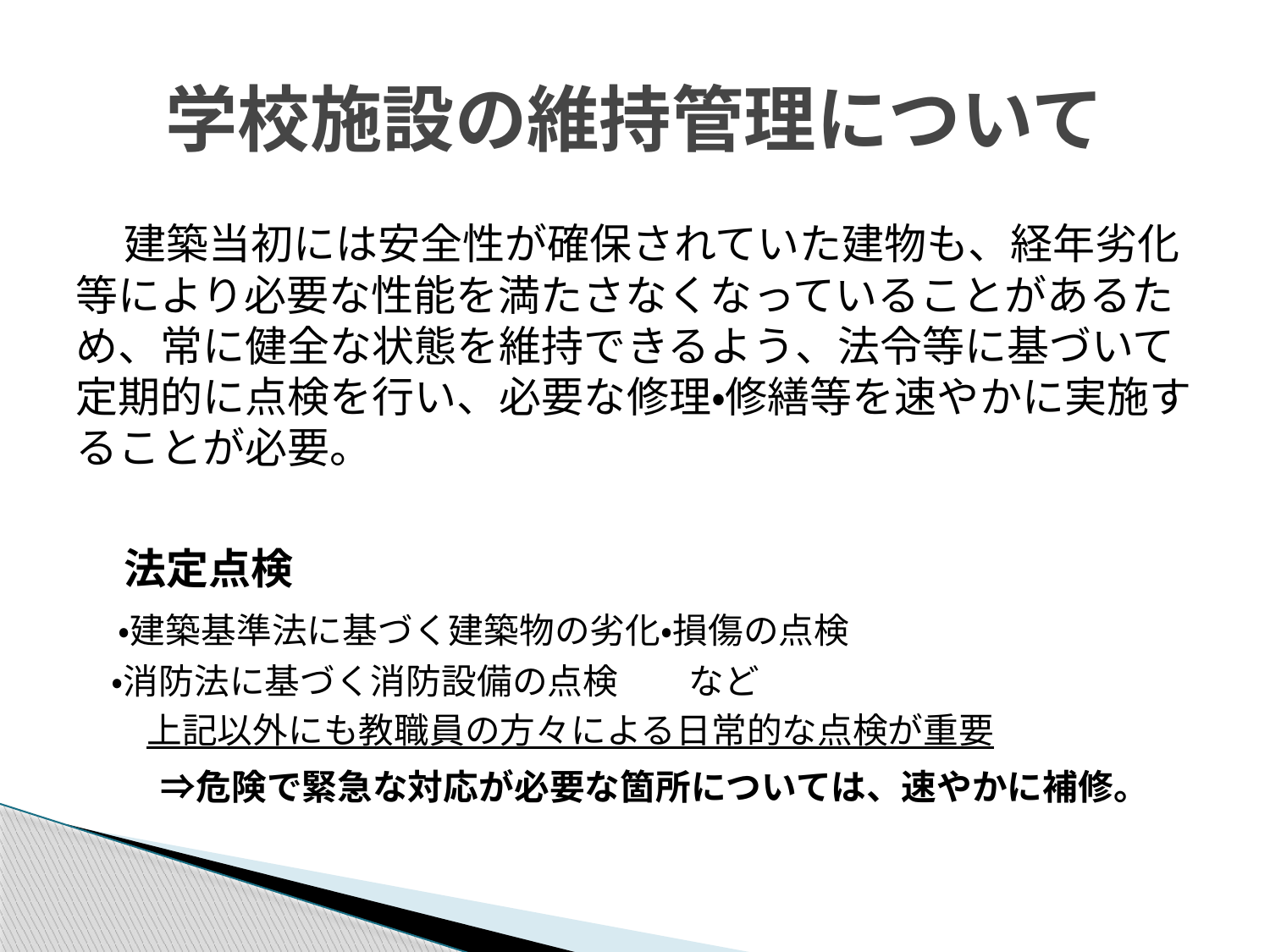

# 学校施設の維持管理について
　建築当初には安全性が確保されていた建物も、経年劣化等により必要な性能を満たさなくなっていることがあるため、常に健全な状態を維持できるよう、法令等に基づいて定期的に点検を行い、必要な修理・修繕等を速やかに実施することが必要。

　法定点検
　・建築基準法に基づく建築物の劣化・損傷の点検
　・消防法に基づく消防設備の点検　　など
　　上記以外にも教職員の方々による日常的な点検が重要
　　⇒危険で緊急な対応が必要な箇所については、速やかに補修。